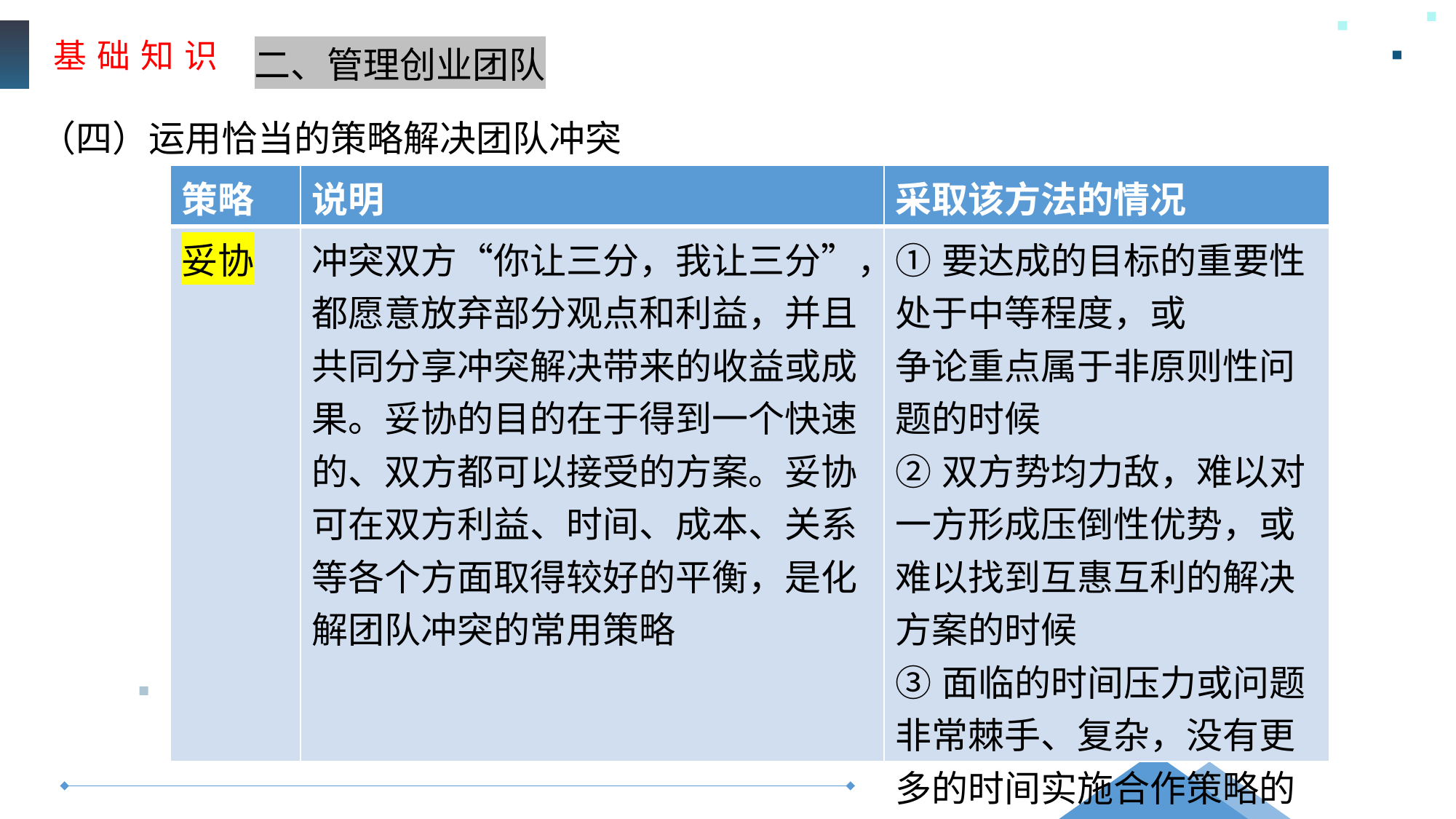

基 础 知 识

二、管理创业团队
（四）运用恰当的策略解决团队冲突
| 策略 | 说明 | 采取该方法的情况 |
| --- | --- | --- |
| 妥协 | 冲突双方“你让三分，我让三分”，都愿意放弃部分观点和利益，并且共同分享冲突解决带来的收益或成果。妥协的目的在于得到一个快速的、双方都可以接受的方案。妥协可在双方利益、时间、成本、关系等各个方面取得较好的平衡，是化解团队冲突的常用策略 | ①要达成的目标的重要性处于中等程度，或 争论重点属于非原则性问题的时候 ②双方势均力敌，难以对一方形成压倒性优势，或难以找到互惠互利的解决方案的时候 ③面临的时间压力或问题非常棘手、复杂，没有更多的时间实施合作策略的时候 |